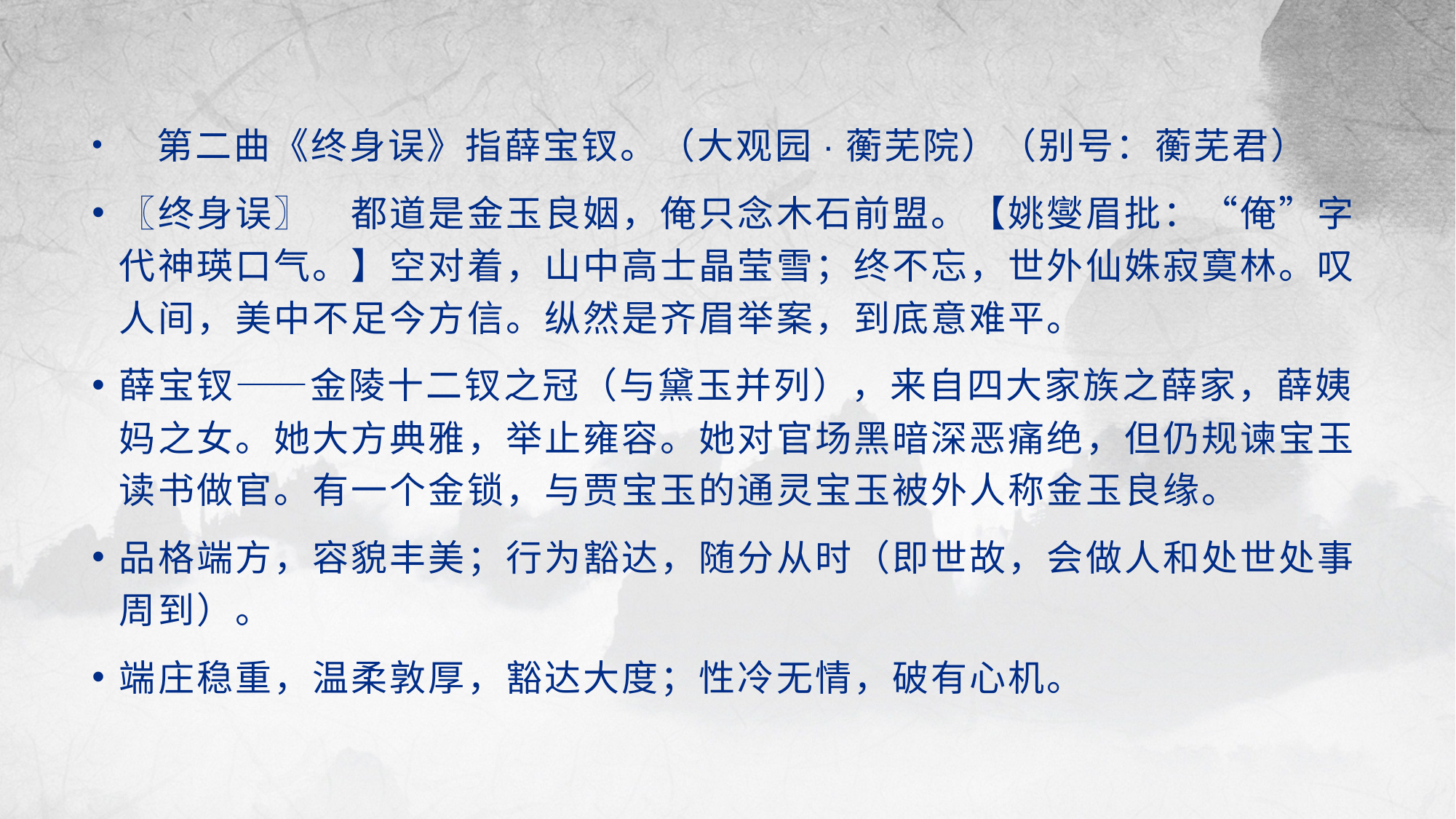

第二曲《终身误》指薛宝钗。（大观园·蘅芜院）（别号：蘅芜君）
〖终身误〗　都道是金玉良姻，俺只念木石前盟。【姚燮眉批：“俺”字代神瑛口气。】空对着，山中高士晶莹雪；终不忘，世外仙姝寂寞林。叹人间，美中不足今方信。纵然是齐眉举案，到底意难平。
薛宝钗——金陵十二钗之冠（与黛玉并列），来自四大家族之薛家，薛姨妈之女。她大方典雅，举止雍容。她对官场黑暗深恶痛绝，但仍规谏宝玉读书做官。有一个金锁，与贾宝玉的通灵宝玉被外人称金玉良缘。
品格端方，容貌丰美；行为豁达，随分从时（即世故，会做人和处世处事周到）。
端庄稳重，温柔敦厚，豁达大度；性冷无情，破有心机。